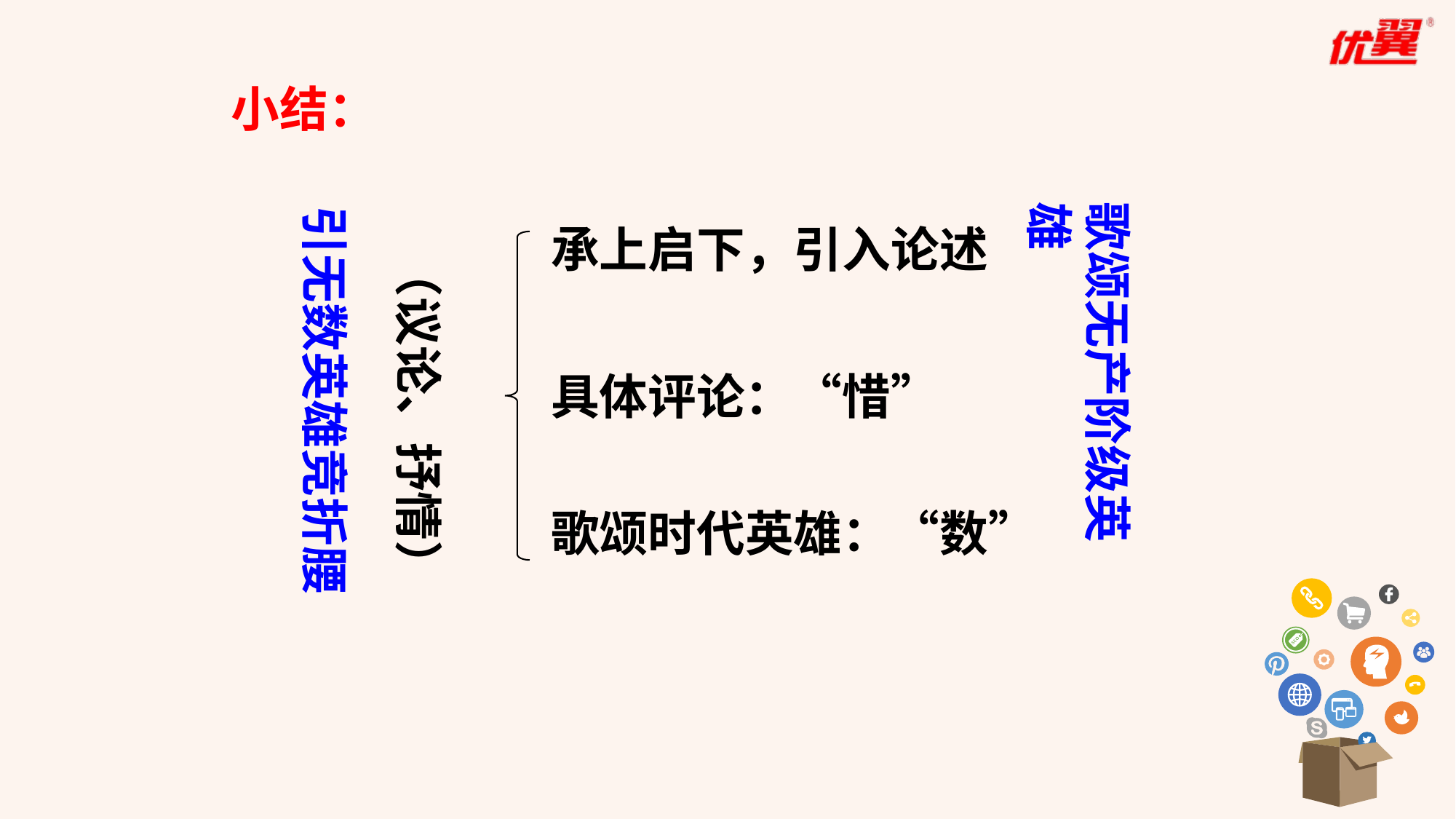

小结：
歌颂无产阶级英雄
引无数英雄竞折腰
承上启下，引入论述

（议论、抒情）
具体评论：“惜”
歌颂时代英雄：“数”